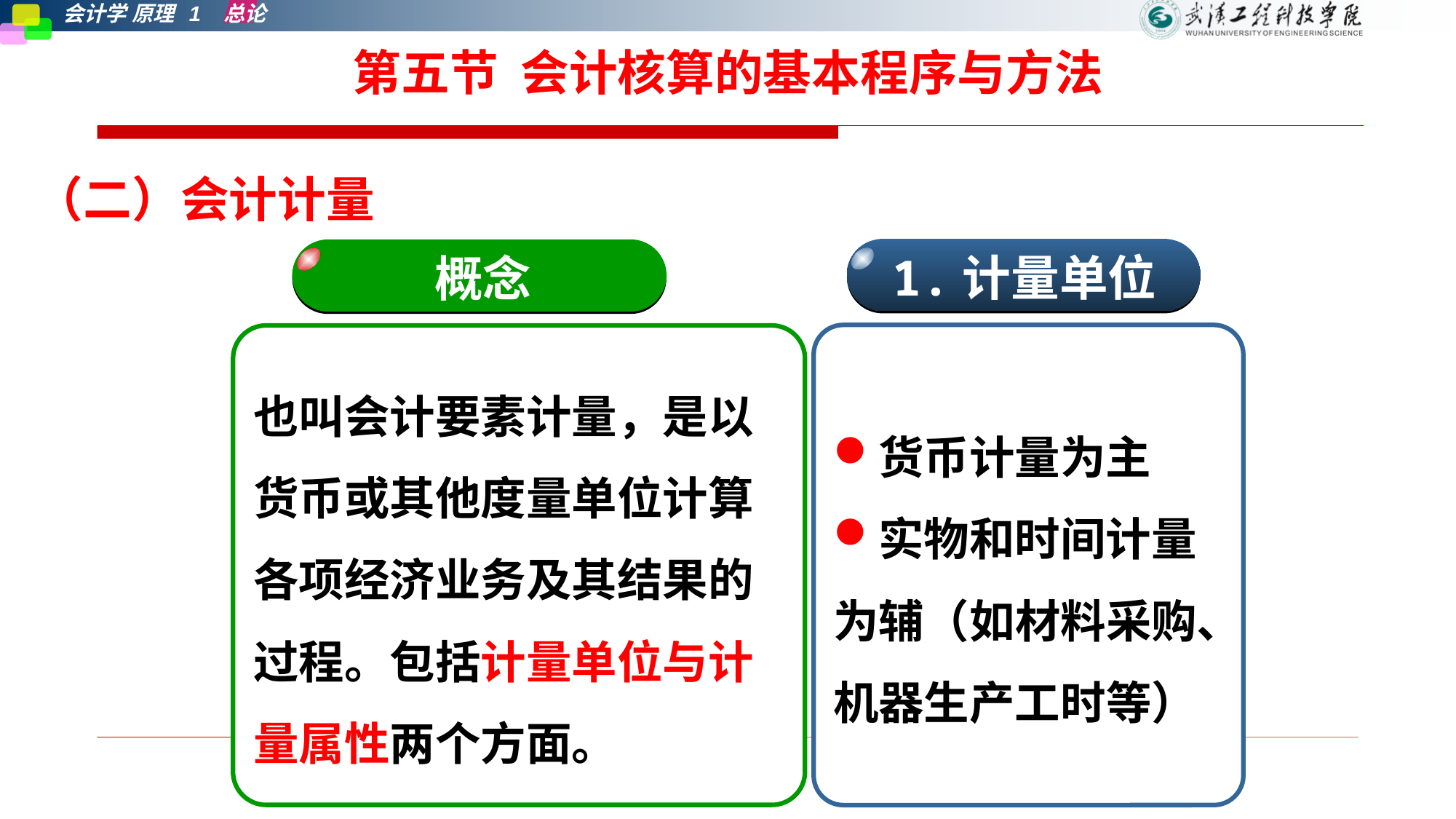

（二）、会计计量
第五节  会计核算的基本程序与方法
（二）会计计量

1.计量单位
概念
货币计量为主
实物和时间计量为辅（如材料采购、机器生产工时等）
也叫会计要素计量，是以货币或其他度量单位计算各项经济业务及其结果的过程。包括计量单位与计量属性两个方面。